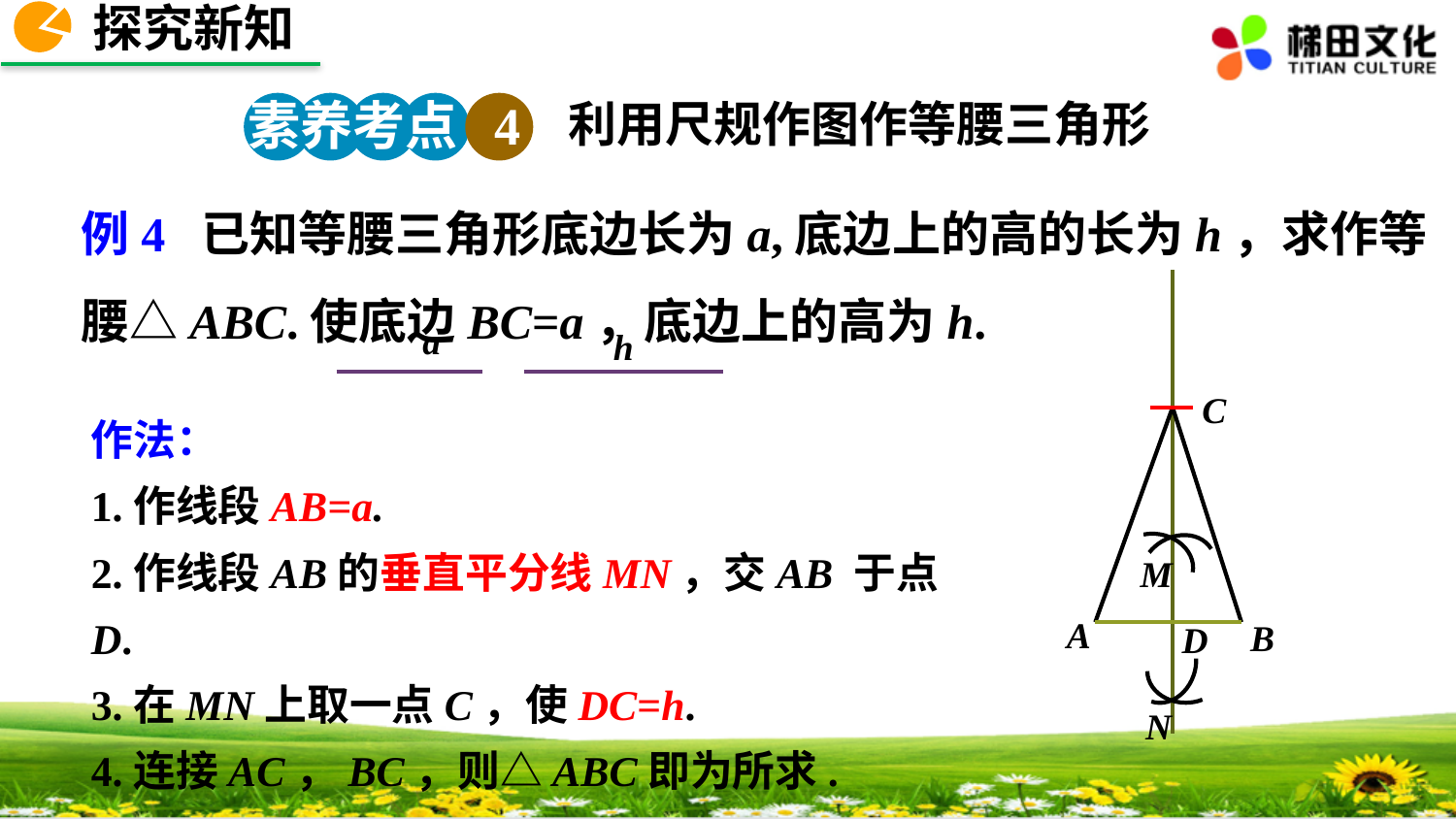

探究新知

素养考点  4

利用尺规作图作等腰三角形
例4  已知等腰三角形底边长为a,底边上的高的长为h，求作等腰△ABC.使底边BC=a，底边上的高为h.
a
h
C
作法：
1.作线段AB=a.
2.作线段AB的垂直平分线MN，交AB 于点D.
3.在MN上取一点C，使DC=h.
4.连接AC，BC，则△ABC即为所求.

M
N
A
B
D